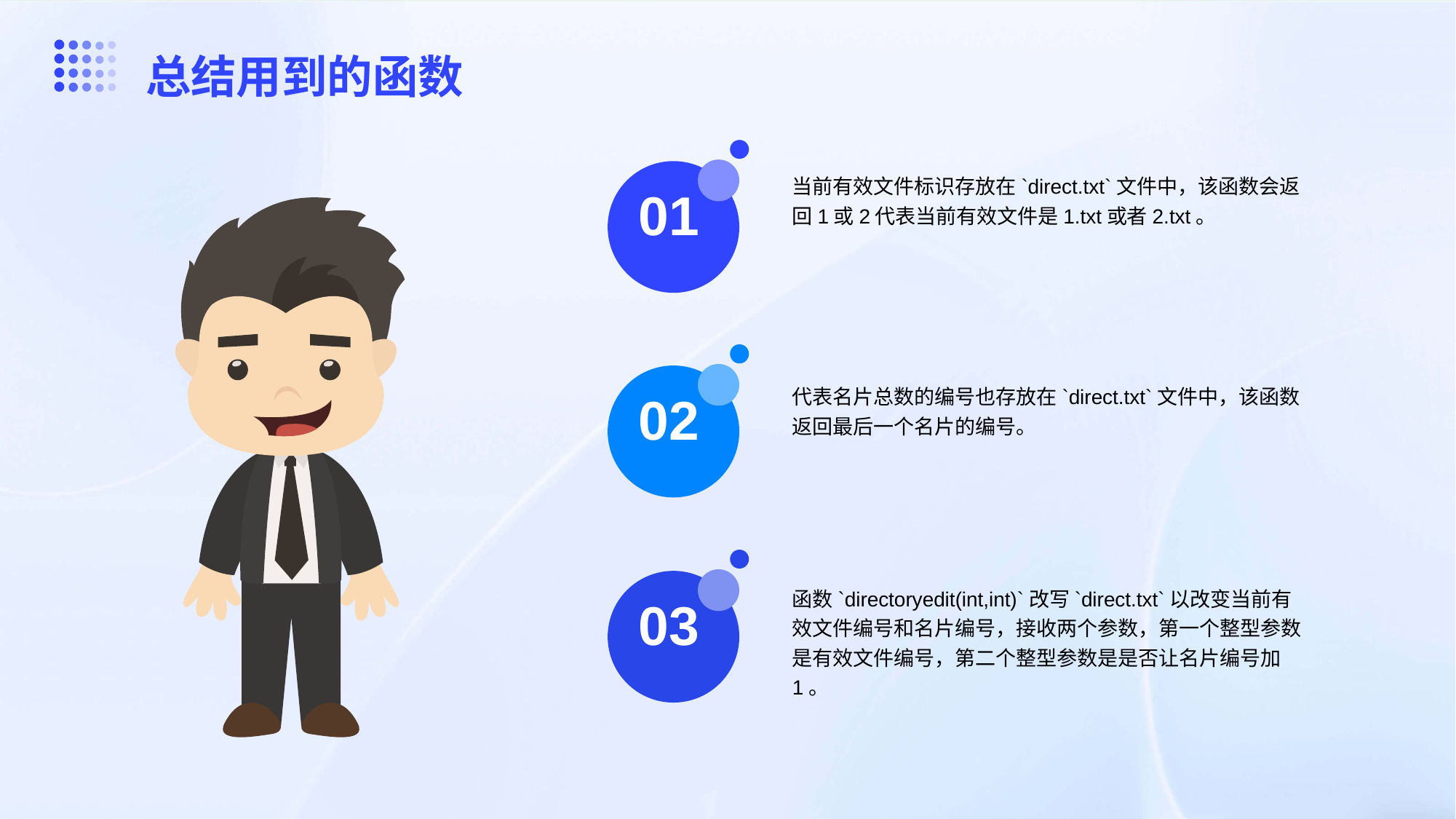

总结用到的函数

当前有效文件标识存放在`direct.txt`文件中，该函数会返回1或2代表当前有效文件是1.txt或者2.txt。

01

代表名片总数的编号也存放在`direct.txt`文件中，该函数返回最后一个名片的编号。
02

函数`directoryedit(int,int)`改写`direct.txt`以改变当前有效文件编号和名片编号，接收两个参数，第一个整型参数是有效文件编号，第二个整型参数是是否让名片编号加1。

03